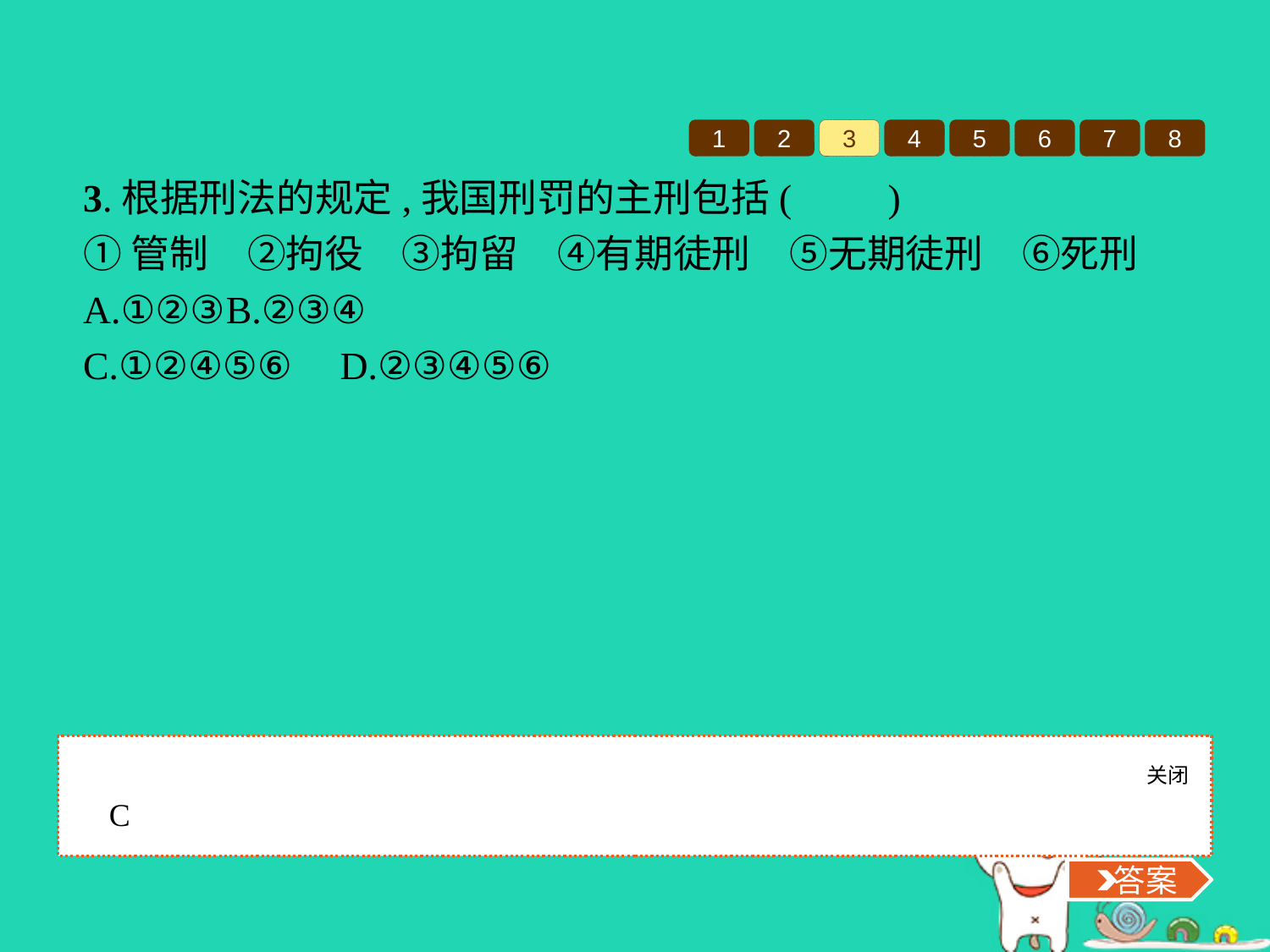

1
2
3
4
5
6
7
8
3.根据刑法的规定,我国刑罚的主刑包括(　　)
①管制　②拘役　③拘留　④有期徒刑　⑤无期徒刑　⑥死刑
A.①②③	B.②③④
C.①②④⑤⑥	D.②③④⑤⑥

关闭
  答案

C
  答案